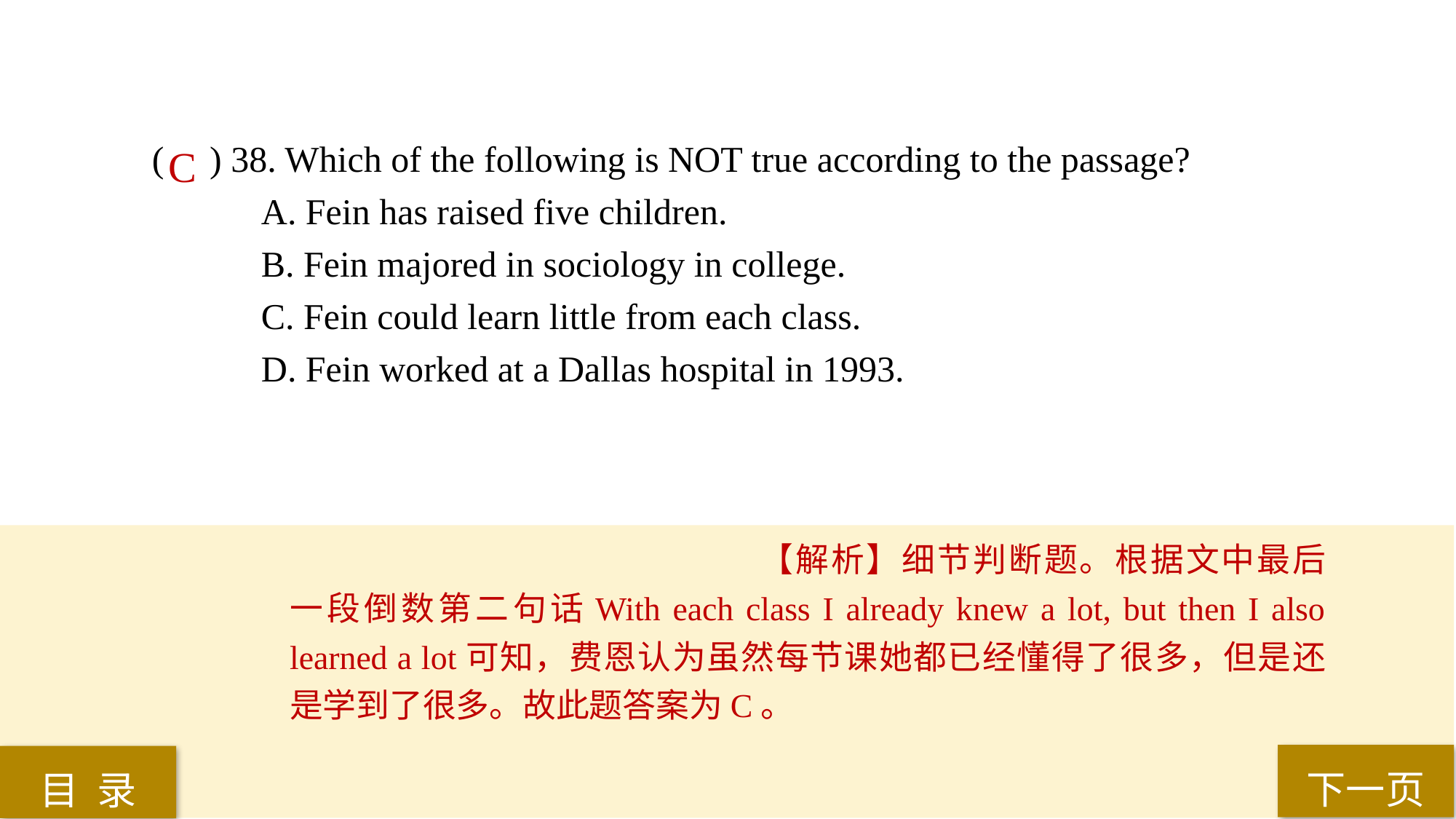

(     ) 38. Which of the following is NOT true according to the passage?
A. Fein has raised five children.
B. Fein majored in sociology in college.
C. Fein could learn little from each class.
D. Fein worked at a Dallas hospital in 1993.
C
【解析】细节判断题。根据文中最后一段倒数第二句话With each class I already knew a lot, but then I also learned a lot可知，费恩认为虽然每节课她都已经懂得了很多，但是还是学到了很多。故此题答案为C。